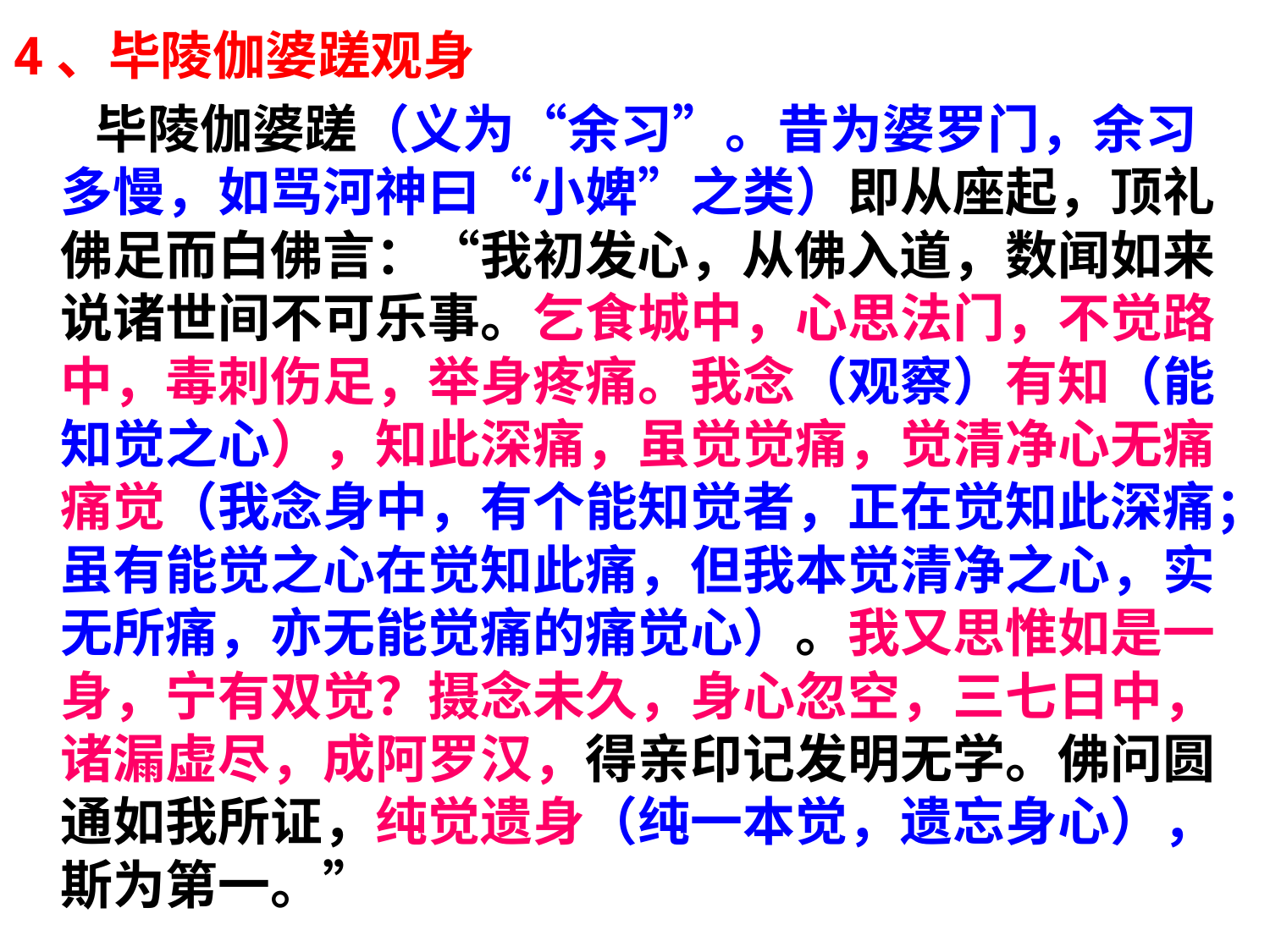

4、毕陵伽婆蹉观身
      毕陵伽婆蹉（义为“余习”。昔为婆罗门，余习多慢，如骂河神曰“小婢”之类）即从座起，顶礼佛足而白佛言：“我初发心，从佛入道，数闻如来说诸世间不可乐事。乞食城中，心思法门，不觉路中，毒刺伤足，举身疼痛。我念（观察）有知（能知觉之心），知此深痛，虽觉觉痛，觉清净心无痛痛觉（我念身中，有个能知觉者，正在觉知此深痛；虽有能觉之心在觉知此痛，但我本觉清净之心，实无所痛，亦无能觉痛的痛觉心）。我又思惟如是一身，宁有双觉？摄念未久，身心忽空，三七日中，诸漏虚尽，成阿罗汉，得亲印记发明无学。佛问圆通如我所证，纯觉遗身（纯一本觉，遗忘身心），斯为第一。”